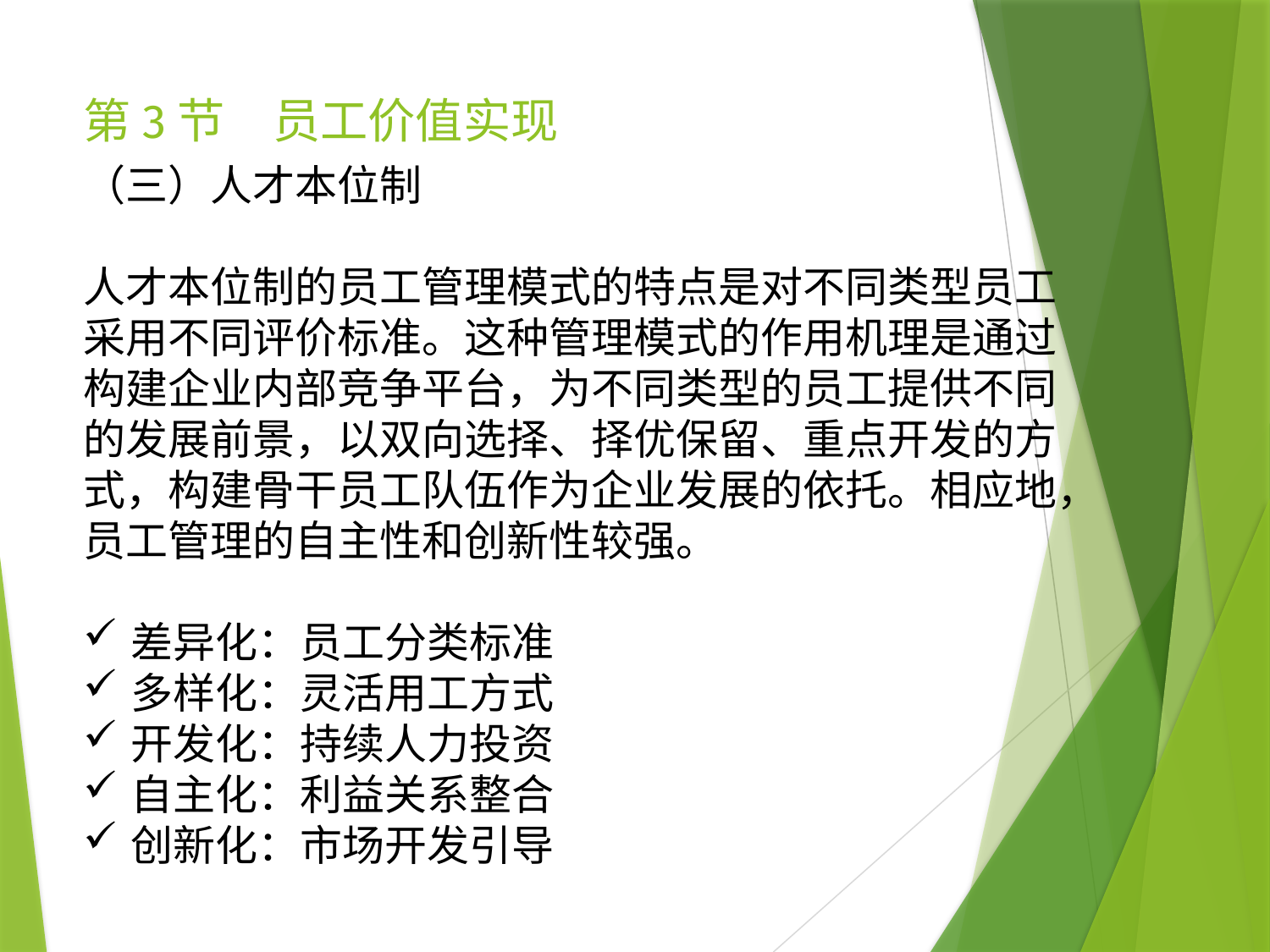

# 第3节　员工价值实现
（三）人才本位制

人才本位制的员工管理模式的特点是对不同类型员工采用不同评价标准。这种管理模式的作用机理是通过构建企业内部竞争平台，为不同类型的员工提供不同的发展前景，以双向选择、择优保留、重点开发的方式，构建骨干员工队伍作为企业发展的依托。相应地，员工管理的自主性和创新性较强。

差异化：员工分类标准
多样化：灵活用工方式
开发化：持续人力投资
自主化：利益关系整合
创新化：市场开发引导